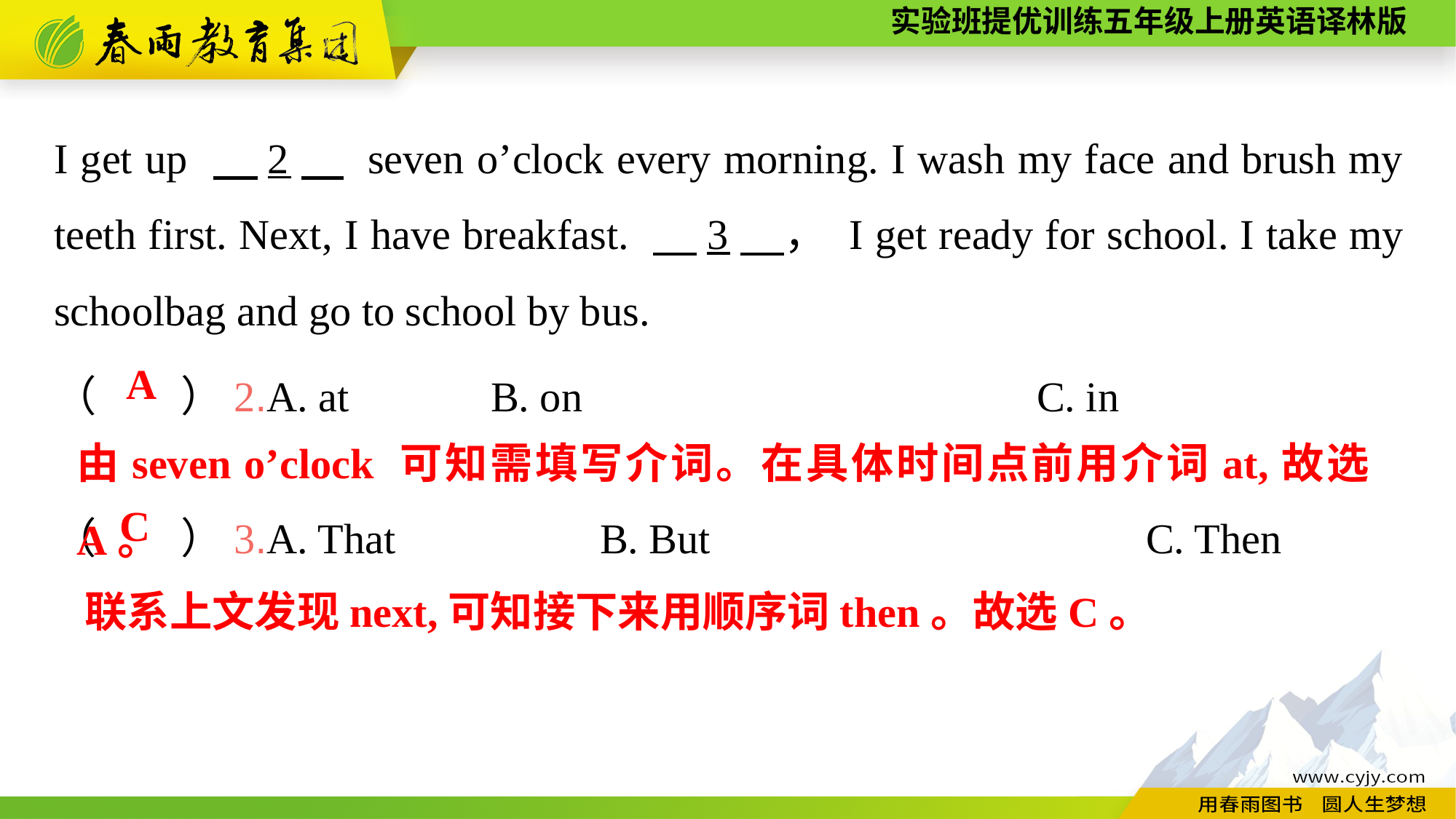

I get up 　2　 seven o’clock every morning. I wash my face and brush my teeth first. Next, I have breakfast. 　3　， I get ready for school. I take my schoolbag and go to school by bus.
（　　）2.A. at		B. on					C. in

（　　）3.A. That		B. But				C. Then
A
由seven o’clock 可知需填写介词。在具体时间点前用介词at,故选A。
C
联系上文发现next,可知接下来用顺序词then。故选C。